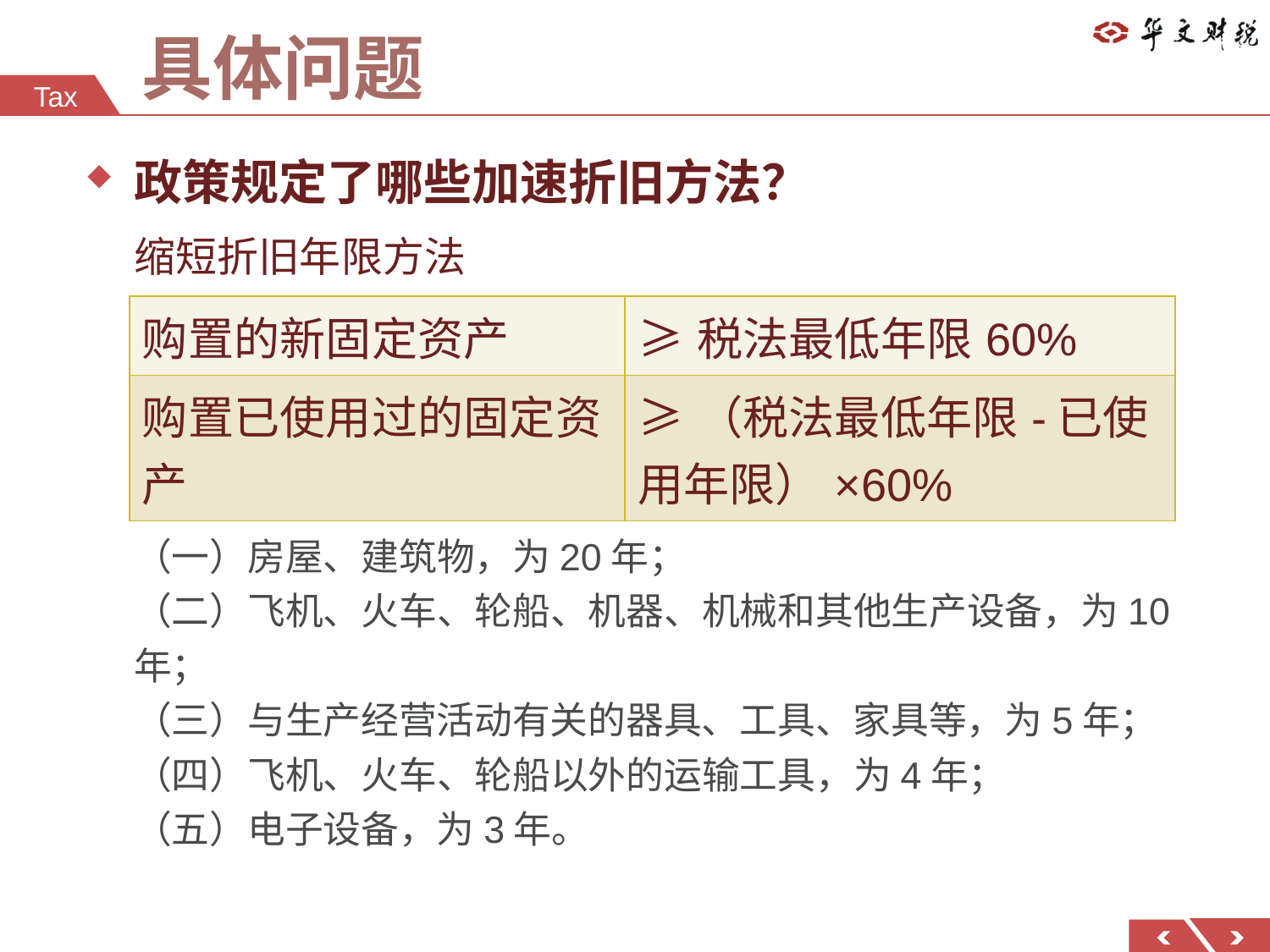

# 具体问题
政策规定了哪些加速折旧方法？
缩短折旧年限方法

（一）房屋、建筑物，为20年；
（二）飞机、火车、轮船、机器、机械和其他生产设备，为10年；
（三）与生产经营活动有关的器具、工具、家具等，为5年；
（四）飞机、火车、轮船以外的运输工具，为4年；
（五）电子设备，为3年。

| 购置的新固定资产 | ≥税法最低年限60% |
| --- | --- |
| 购置已使用过的固定资产 | ≥（税法最低年限-已使用年限）×60% |